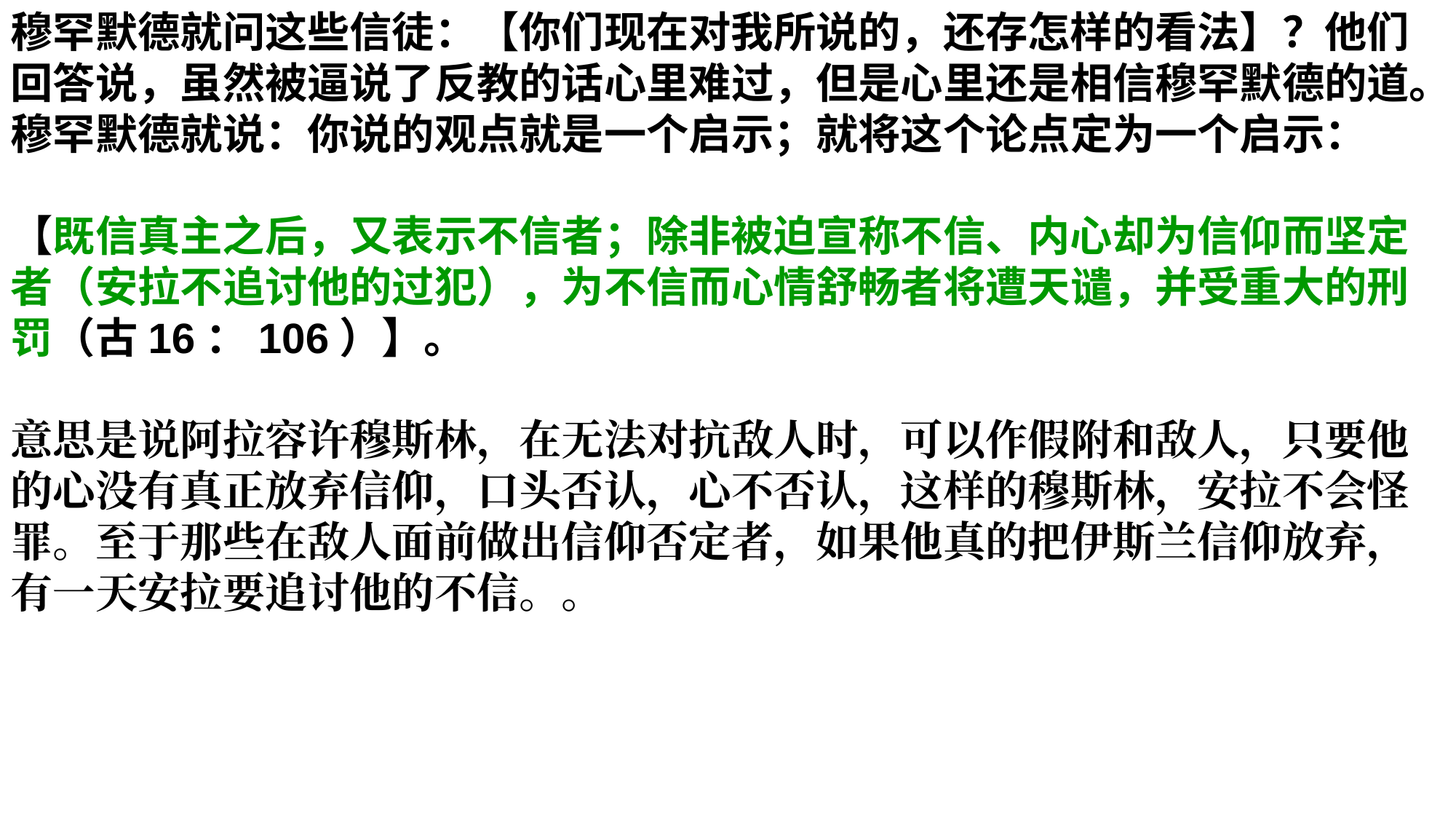

穆罕默德就问这些信徒：【你们现在对我所说的，还存怎样的看法】？他们回答说，虽然被逼说了反教的话心里难过，但是心里还是相信穆罕默德的道。穆罕默德就说：你说的观点就是一个启示；就将这个论点定为一个启示：

【既信真主之后，又表示不信者；除非被迫宣称不信、内心却为信仰而坚定者（安拉不追讨他的过犯），为不信而心情舒畅者将遭天谴，并受重大的刑罚（古16：106）】。

意思是说阿拉容许穆斯林，在无法对抗敌人时，可以作假附和敌人，只要他的心没有真正放弃信仰，口头否认，心不否认，这样的穆斯林，安拉不会怪罪。至于那些在敌人面前做出信仰否定者，如果他真的把伊斯兰信仰放弃，有一天安拉要追讨他的不信。。